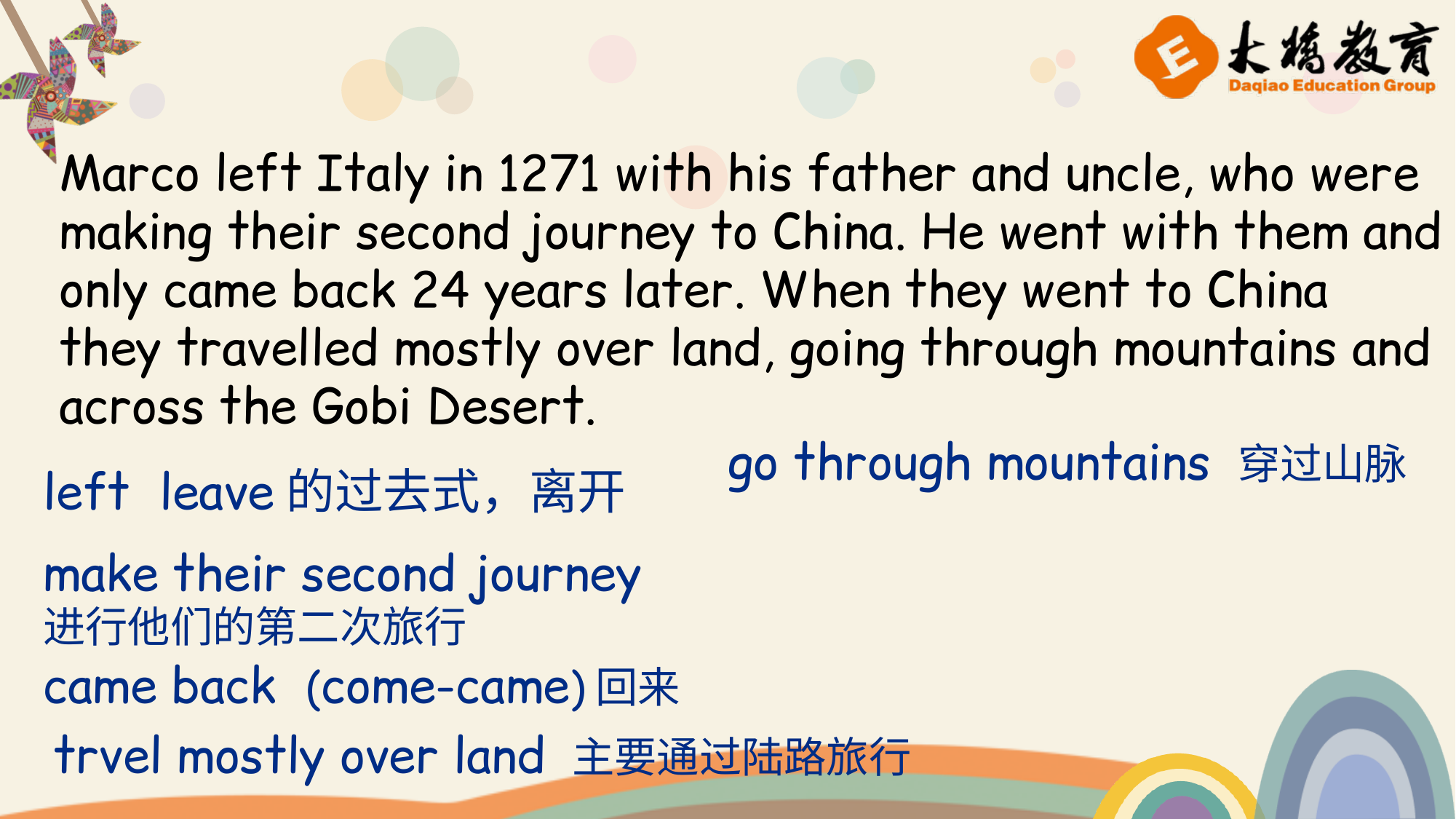

Marco left Italy in 1271 with his father and uncle, who were making their second journey to China. He went with them and only came back 24 years later. When they went to China they travelled mostly over land, going through mountains and across the Gobi Desert.
go through mountains 穿过山脉
left  leave的过去式，离开
make their second journey
进行他们的第二次旅行
came back  (come-came)回来
trvel mostly over land 主要通过陆路旅行